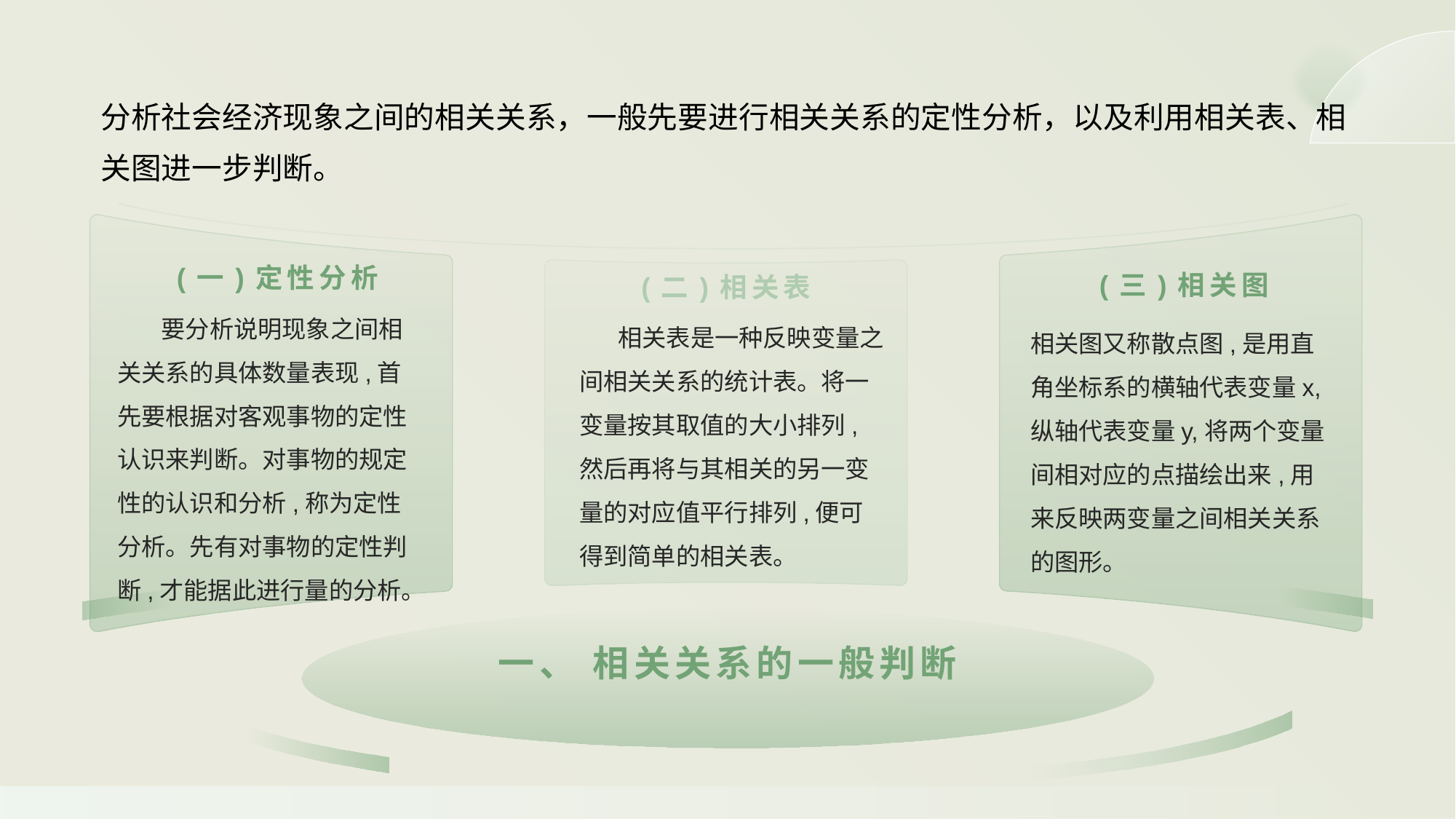

分析社会经济现象之间的相关关系，一般先要进行相关关系的定性分析，以及利用相关表、相关图进一步判断。

(一)定性分析

(三)相关图
(二)相关表
       要分析说明现象之间相关关系的具体数量表现,首先要根据对客观事物的定性认识来判断。对事物的规定性的认识和分析,称为定性分析。先有对事物的定性判断,才能据此进行量的分析。
      相关表是一种反映变量之间相关关系的统计表。将一变量按其取值的大小排列,然后再将与其相关的另一变量的对应值平行排列,便可得到简单的相关表。
相关图又称散点图,是用直角坐标系的横轴代表变量x,纵轴代表变量y,将两个变量间相对应的点描绘出来,用来反映两变量之间相关关系的图形。

一、 相关关系的一般判断